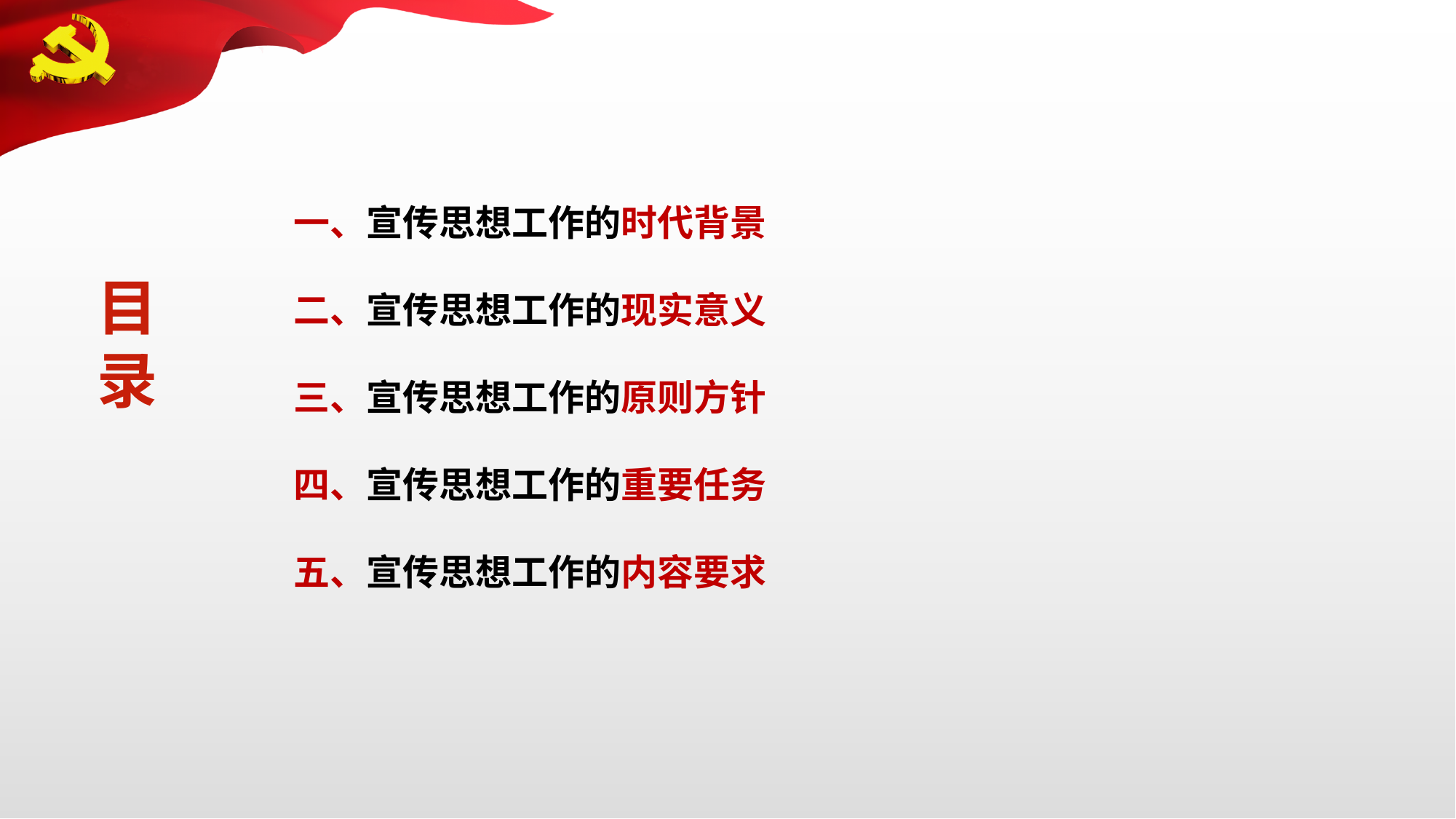

一、宣传思想工作的时代背景
二、宣传思想工作的现实意义
三、宣传思想工作的原则方针
四、宣传思想工作的重要任务
五、宣传思想工作的内容要求

目
录